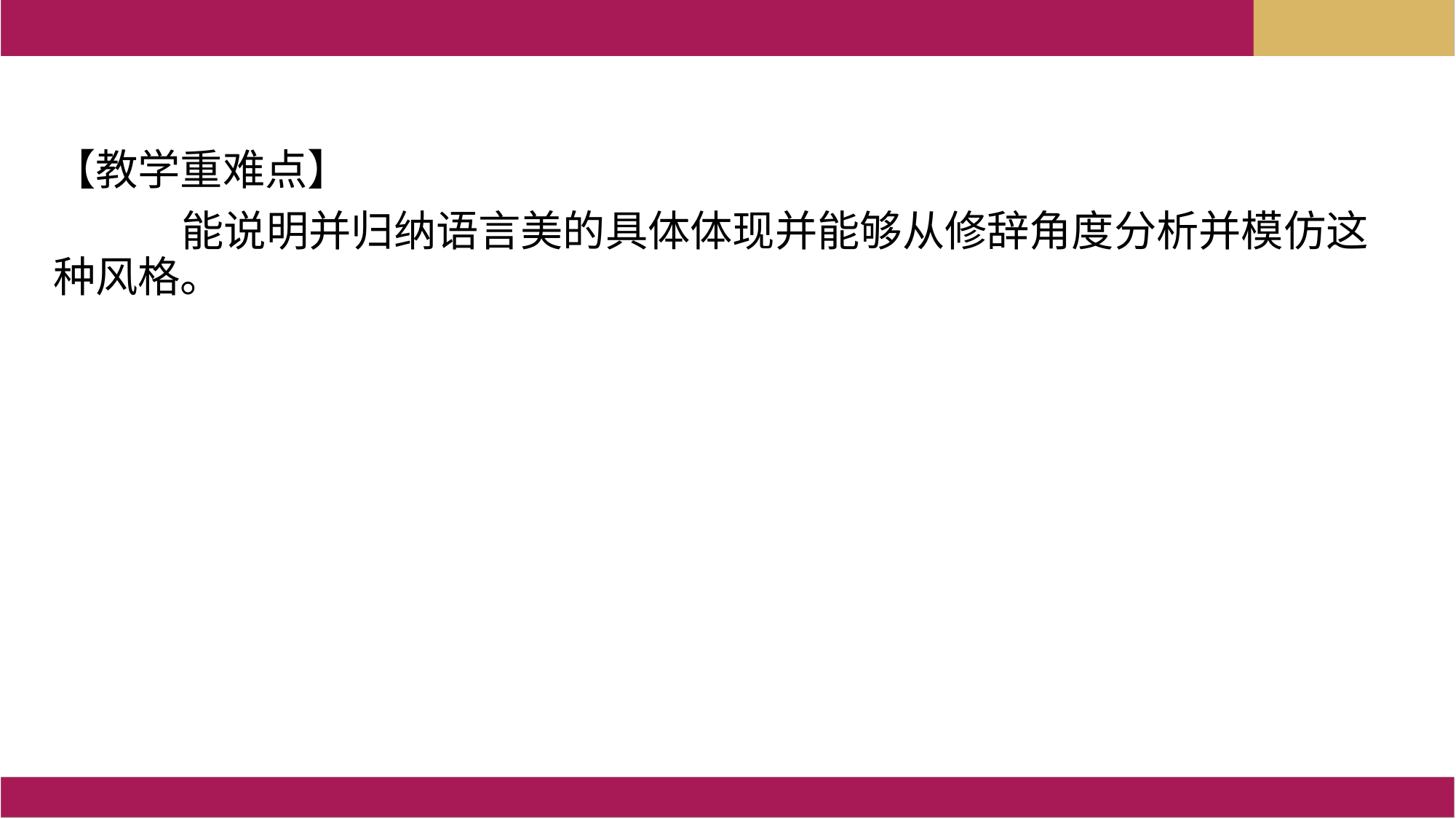

【教学重难点】
          能说明并归纳语言美的具体体现并能够从修辞角度分析并模仿这种风格。